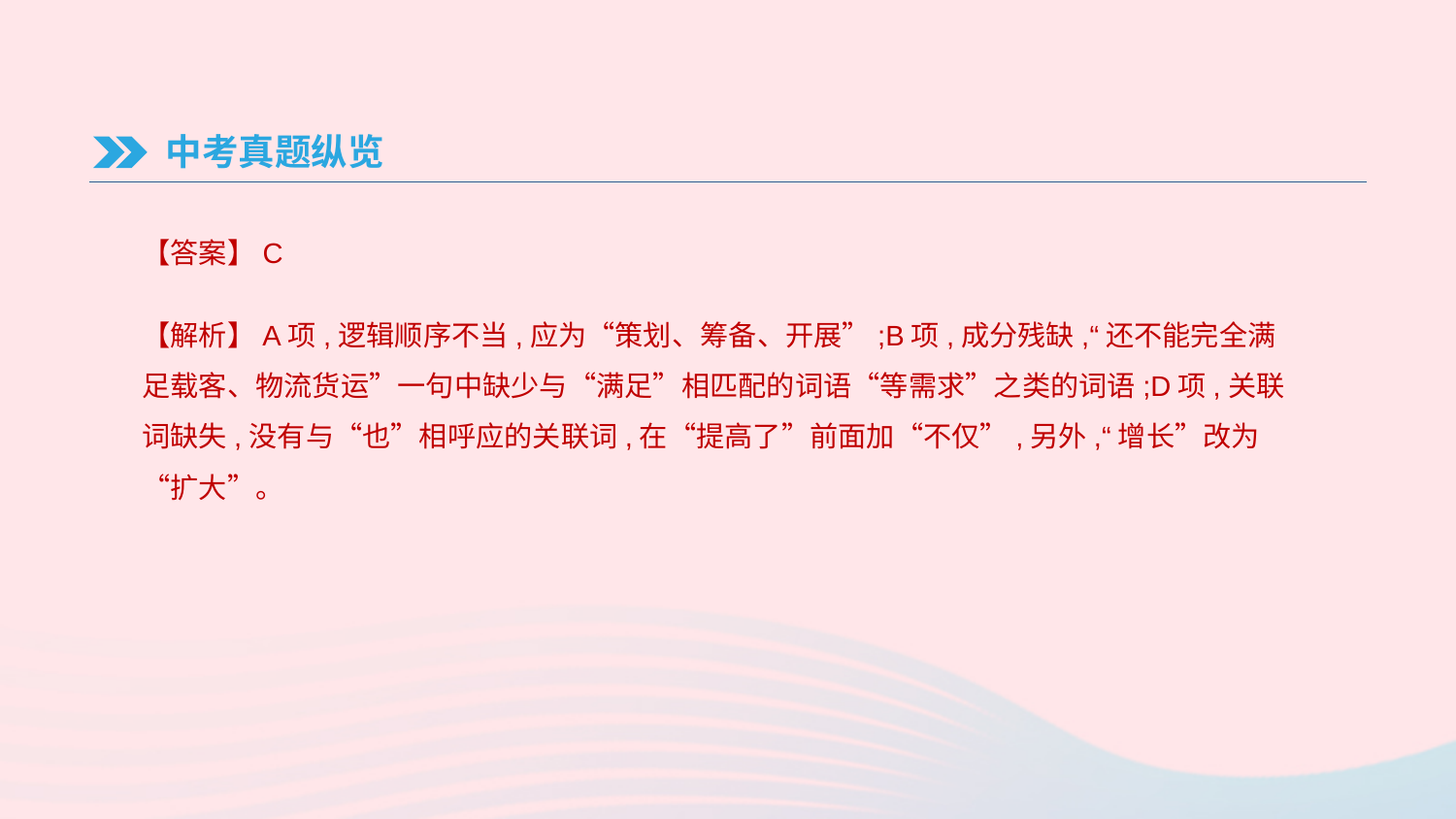

中考真题纵览

【答案】C
【解析】A项,逻辑顺序不当,应为“策划、筹备、开展”;B项,成分残缺,“还不能完全满足载客、物流货运”一句中缺少与“满足”相匹配的词语“等需求”之类的词语;D项,关联词缺失,没有与“也”相呼应的关联词,在“提高了”前面加“不仅”,另外,“增长”改为“扩大”。